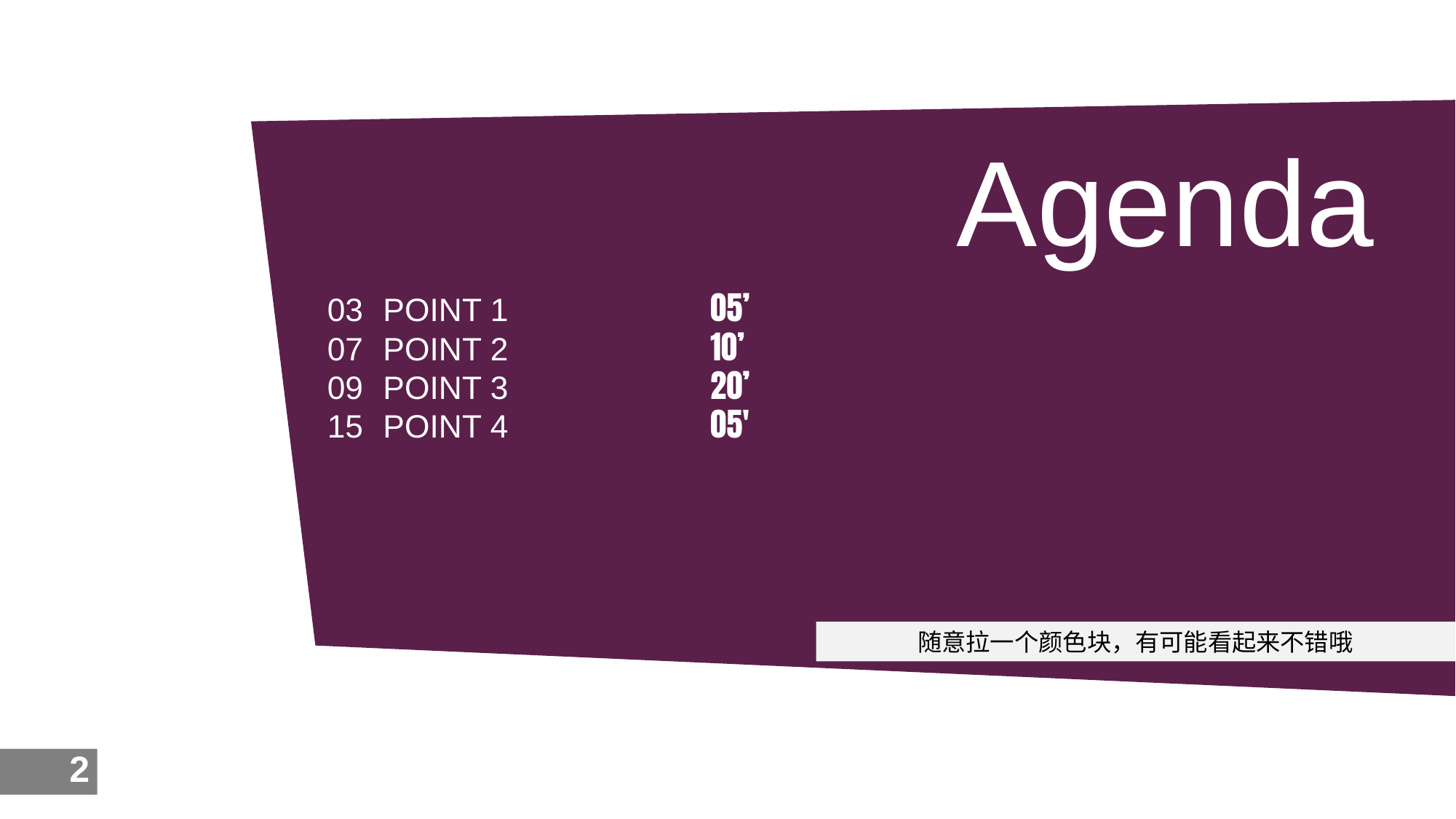

Agenda
03
07
09
15
POINT 1		05’
POINT 2		10’
POINT 3		20’
POINT 4		05'
随意拉一个颜色块，有可能看起来不错哦
2